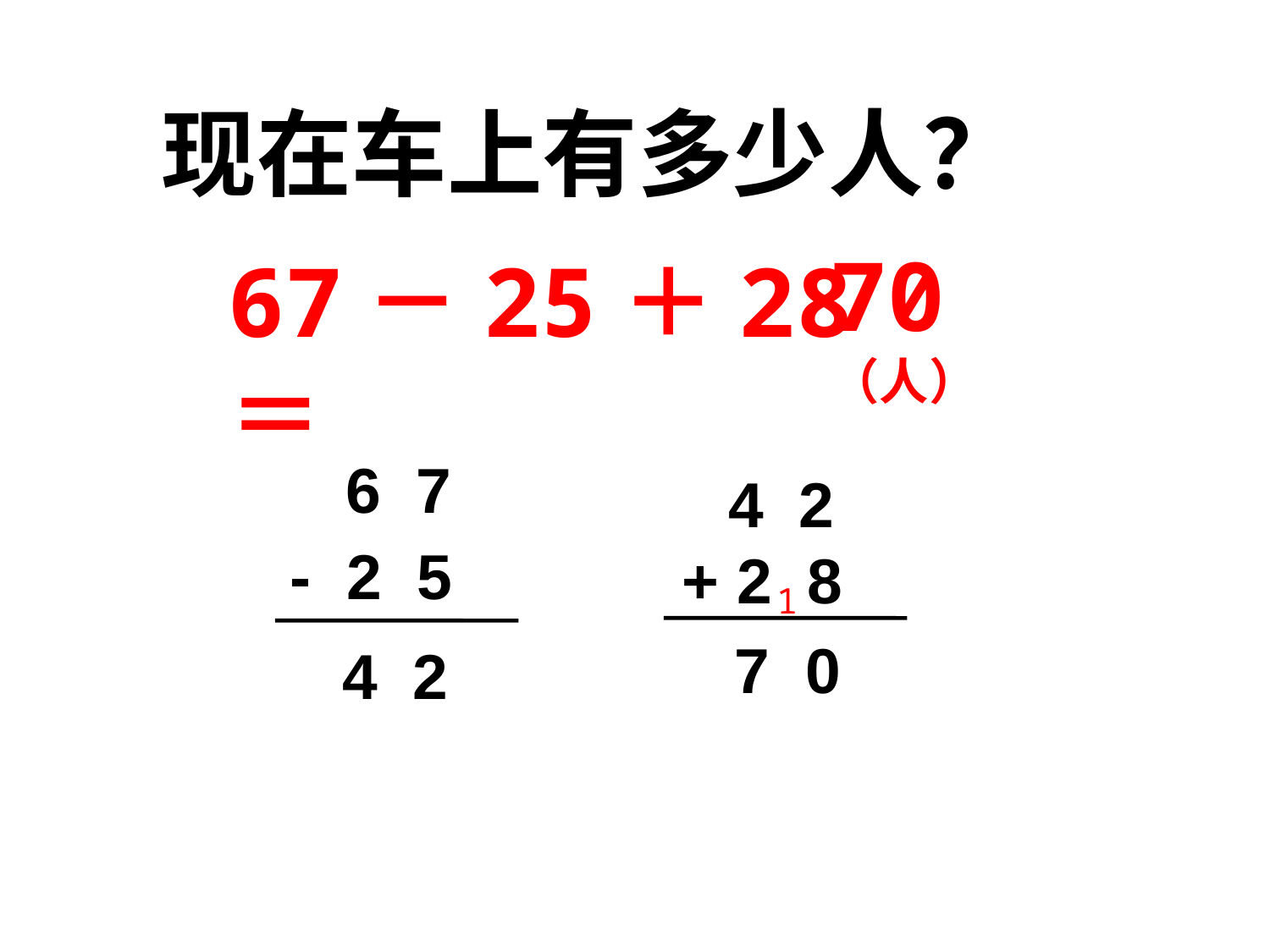

人教版本二年级第上册第二单元第3节
现在车上有多少人？
70（人）
67－25＋28＝

6  7
-  2  5

4  2
 4  2
+ 2  8
1

   7  0